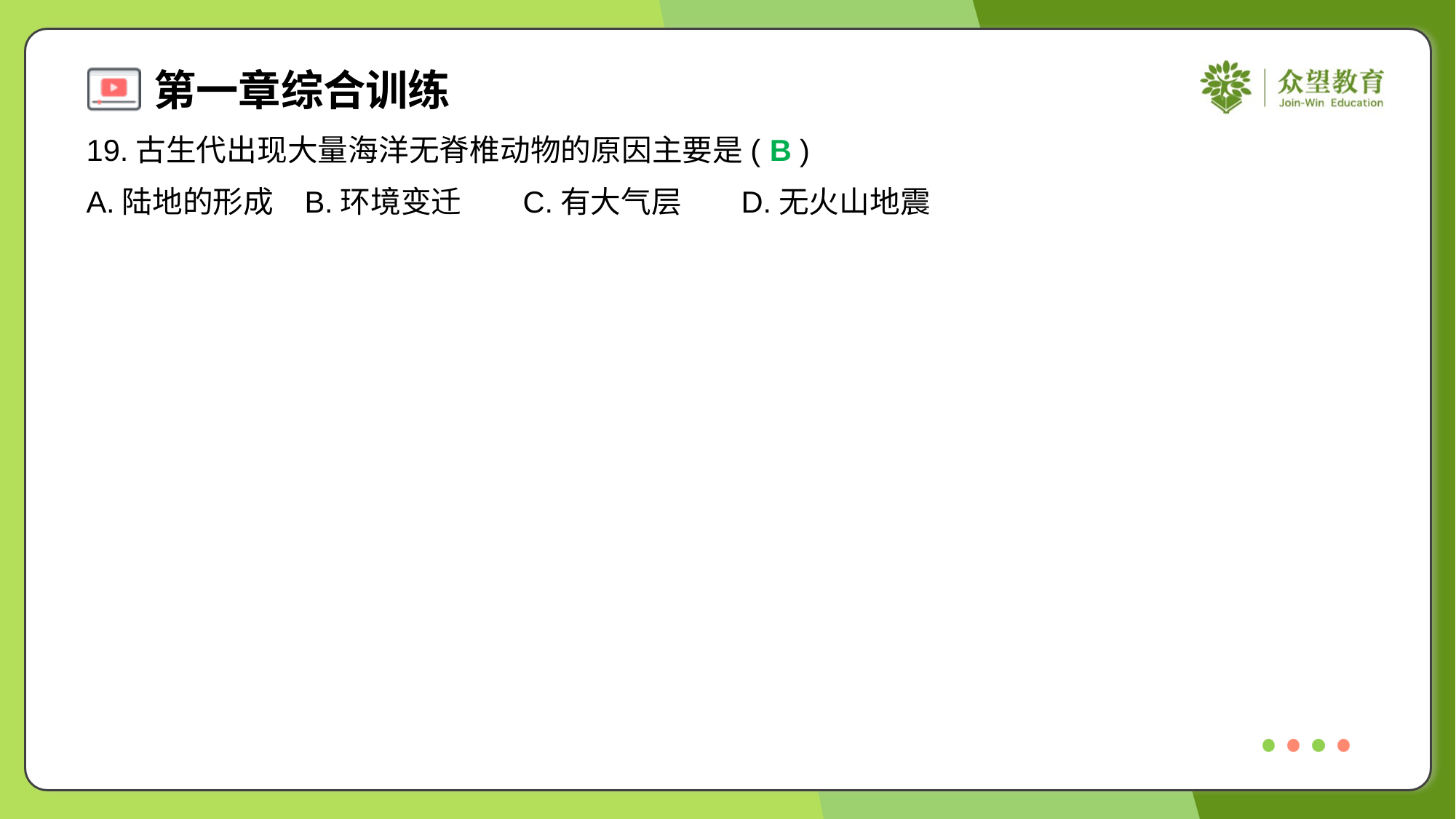

19.古生代出现大量海洋无脊椎动物的原因主要是(     )
B
A.陆地的形成	B.环境变迁	C.有大气层	D.无火山地震